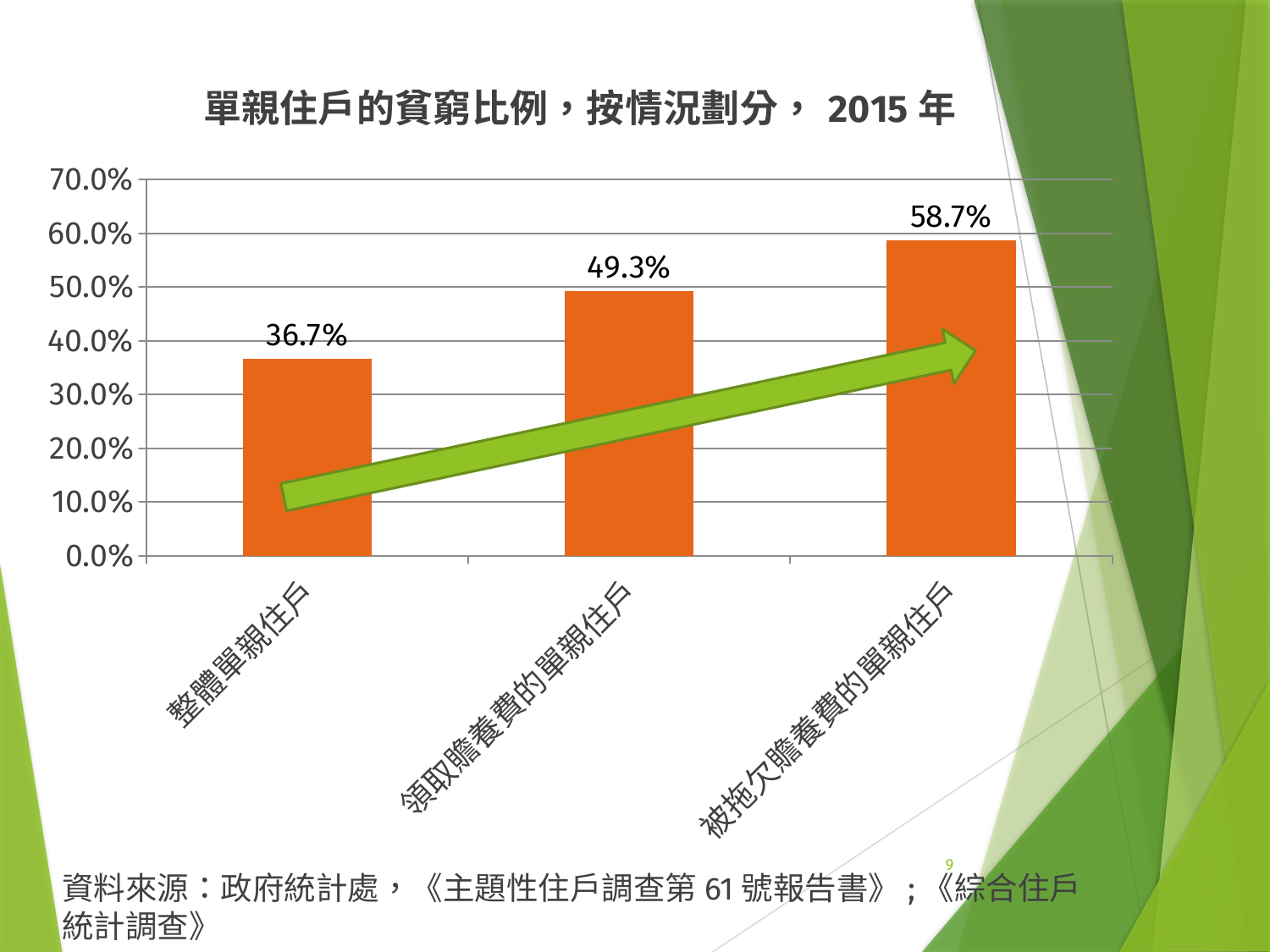

### Chart: 單親住戶的貧窮比例，按情況劃分，2015年

| Category | 單親住戶的貧窮比例，按情況劃分 |
|---|---|
| 整體單親住戶 | 0.3670000000000004 |
| 領取贍養費的單親住戶 | 0.4930000000000004 |
| 被拖欠贍養費的單親住戶 | 0.587 |
9
資料來源：政府統計處，《主題性住戶調查第61號報告書》;《綜合住戶統計調查》